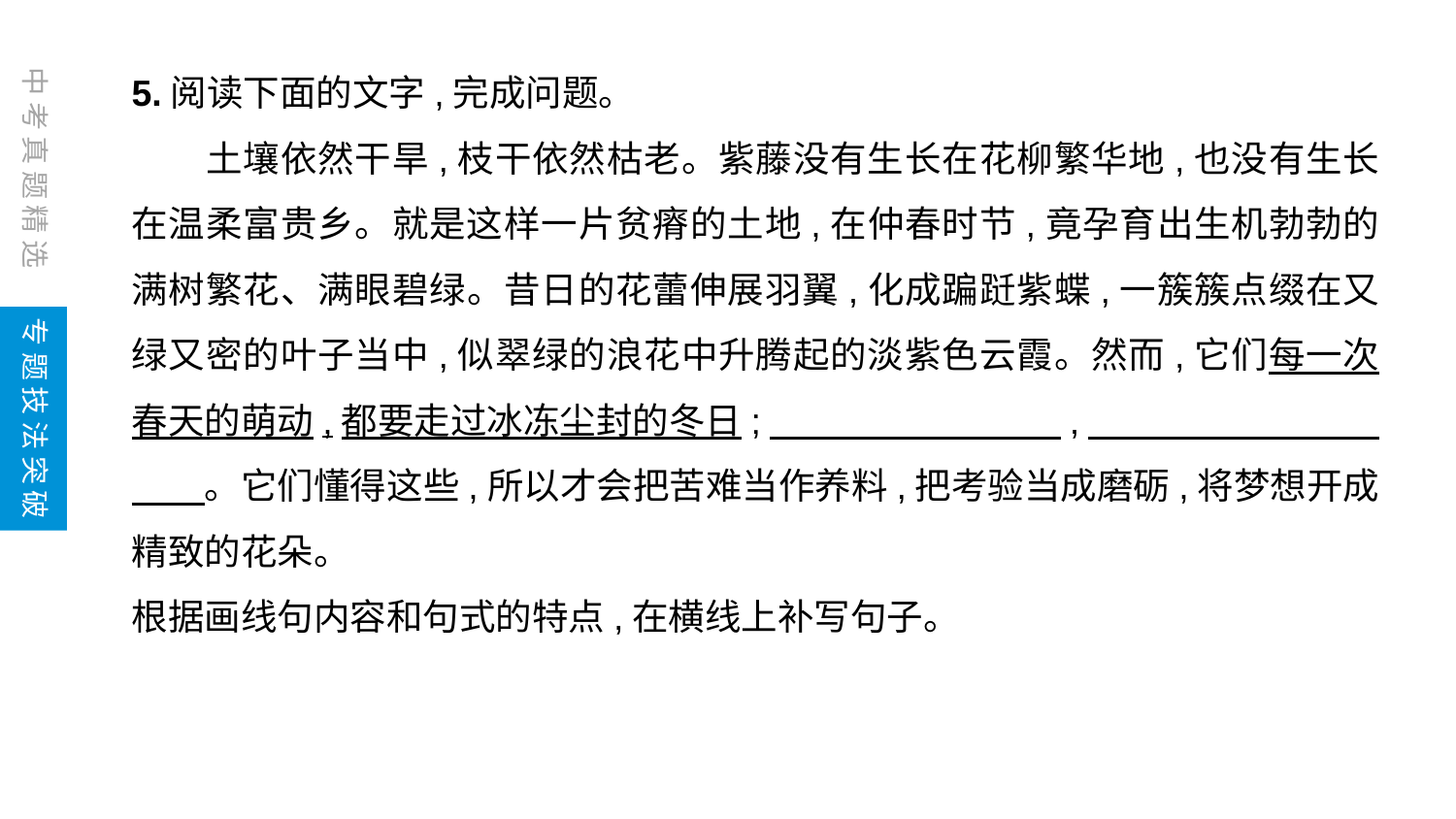

5.阅读下面的文字,完成问题。
　　土壤依然干旱,枝干依然枯老。紫藤没有生长在花柳繁华地,也没有生长在温柔富贵乡。就是这样一片贫瘠的土地,在仲春时节,竟孕育出生机勃勃的满树繁花、满眼碧绿。昔日的花蕾伸展羽翼,化成蹁跹紫蝶,一簇簇点缀在又绿又密的叶子当中,似翠绿的浪花中升腾起的淡紫色云霞。然而,它们每一次春天的萌动,都要走过冰冻尘封的冬日;　　　　　　　　,　　　　　　　　　　。它们懂得这些,所以才会把苦难当作养料,把考验当成磨砺,将梦想开成精致的花朵。
根据画线句内容和句式的特点,在横线上补写句子。
中考真题精选

专题技法突破